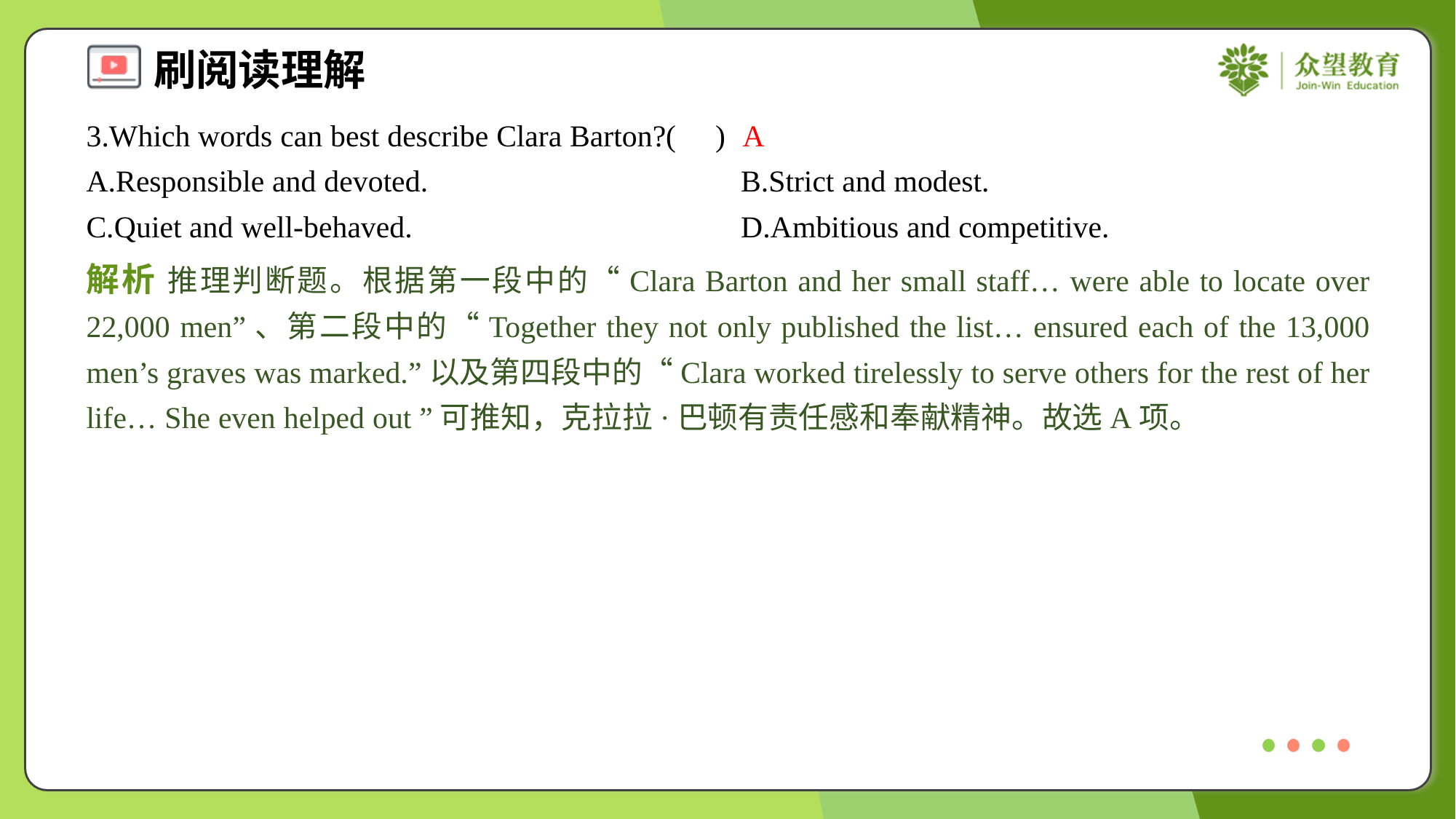

3.Which words can best describe Clara Barton?(     )
A
A.Responsible and devoted.	B.Strict and modest.
C.Quiet and well-behaved.	D.Ambitious and competitive.
解析 推理判断题。根据第一段中的“Clara Barton and her small staff… were able to locate over 22,000 men”、第二段中的“Together they not only published the list… ensured each of the 13,000 men’s graves was marked.”以及第四段中的“Clara worked tirelessly to serve others for the rest of her life… She even helped out ”可推知，克拉拉·巴顿有责任感和奉献精神。故选A项。